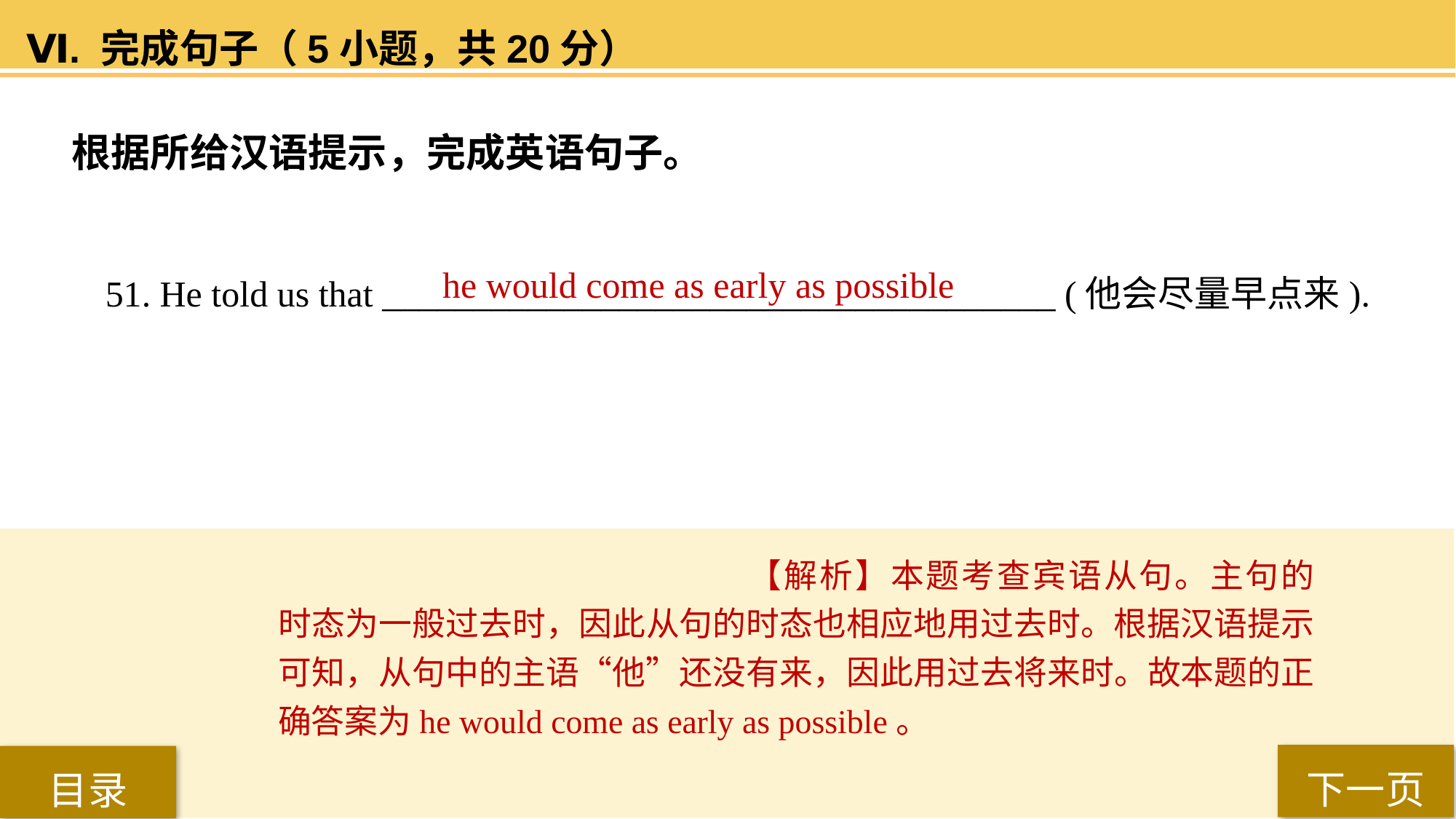

Ⅵ. 完成句子（5小题，共20分）
根据所给汉语提示，完成英语句子。
51. He told us that _____________________________________ (他会尽量早点来).
he would come as early as possible
【解析】本题考查宾语从句。主句的时态为一般过去时，因此从句的时态也相应地用过去时。根据汉语提示可知，从句中的主语“他”还没有来，因此用过去将来时。故本题的正确答案为he would come as early as possible。